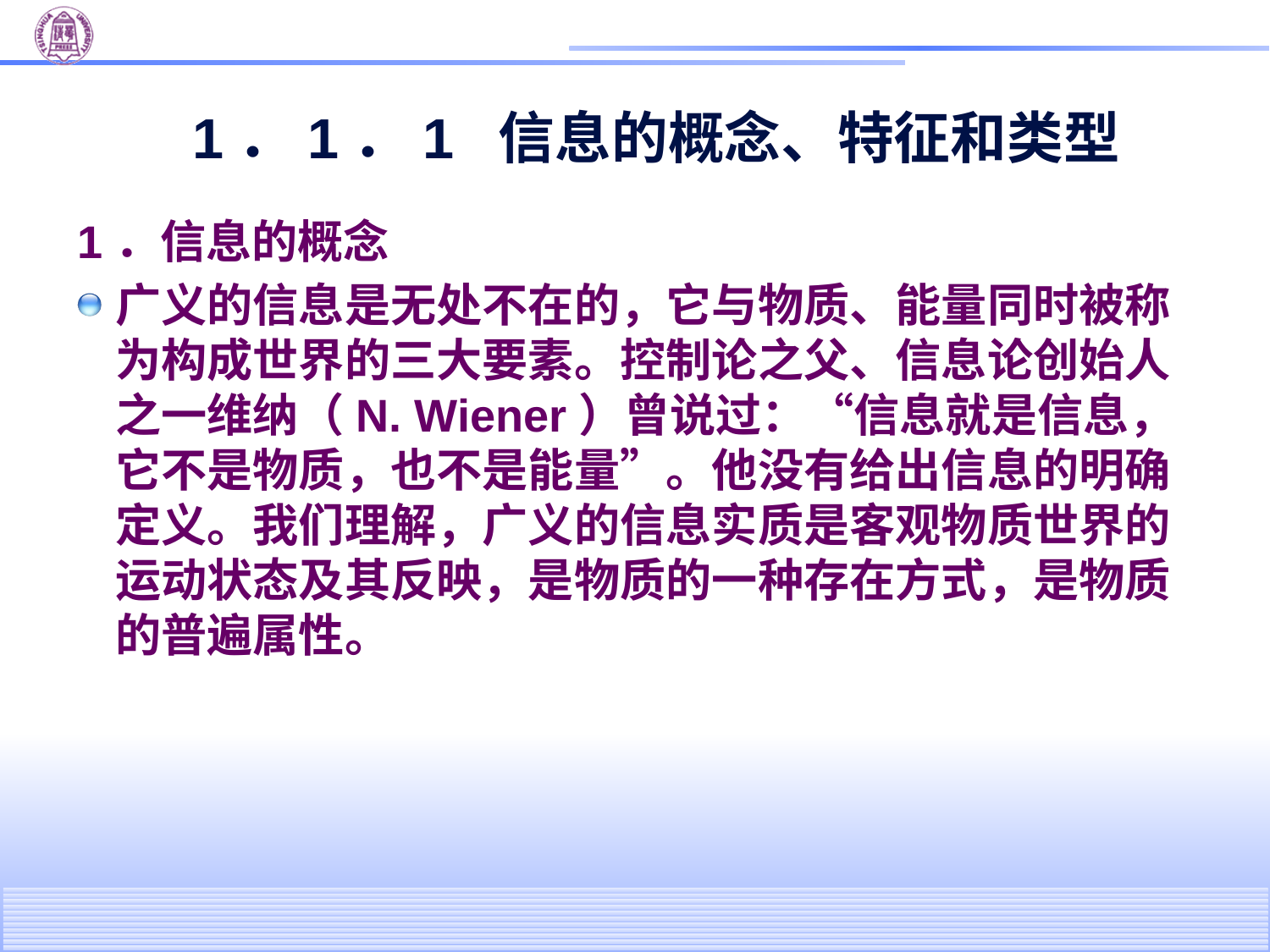

# 1．1．1  信息的概念、特征和类型
1．信息的概念
广义的信息是无处不在的，它与物质、能量同时被称为构成世界的三大要素。控制论之父、信息论创始人之一维纳（N. Wiener）曾说过：“信息就是信息，它不是物质，也不是能量”。他没有给出信息的明确定义。我们理解，广义的信息实质是客观物质世界的运动状态及其反映，是物质的一种存在方式，是物质的普遍属性。